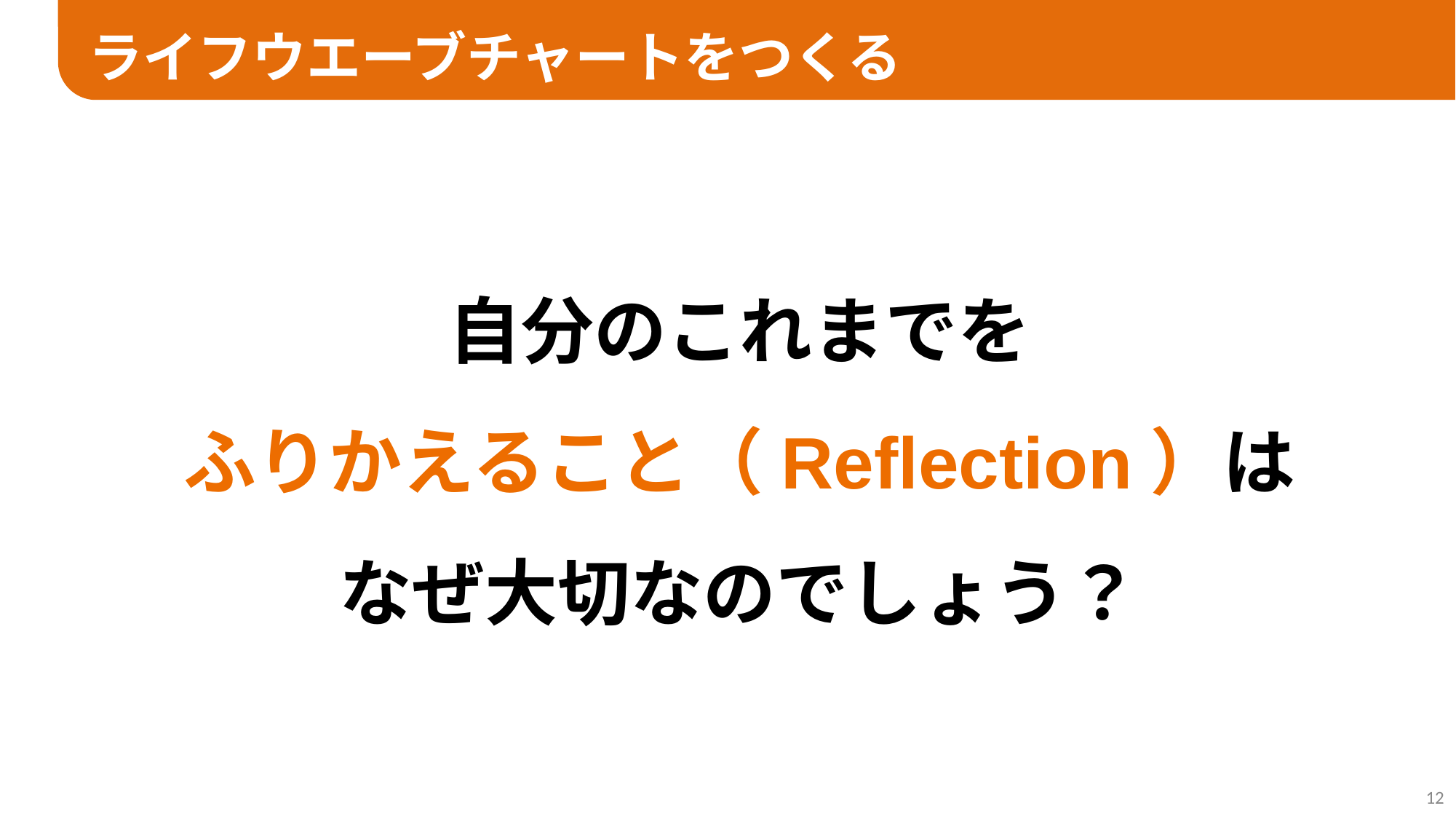

ライフウエーブチャートをつくる
自分のこれまでを
ふりかえること（Reflection）は
なぜ大切なのでしょう？
12